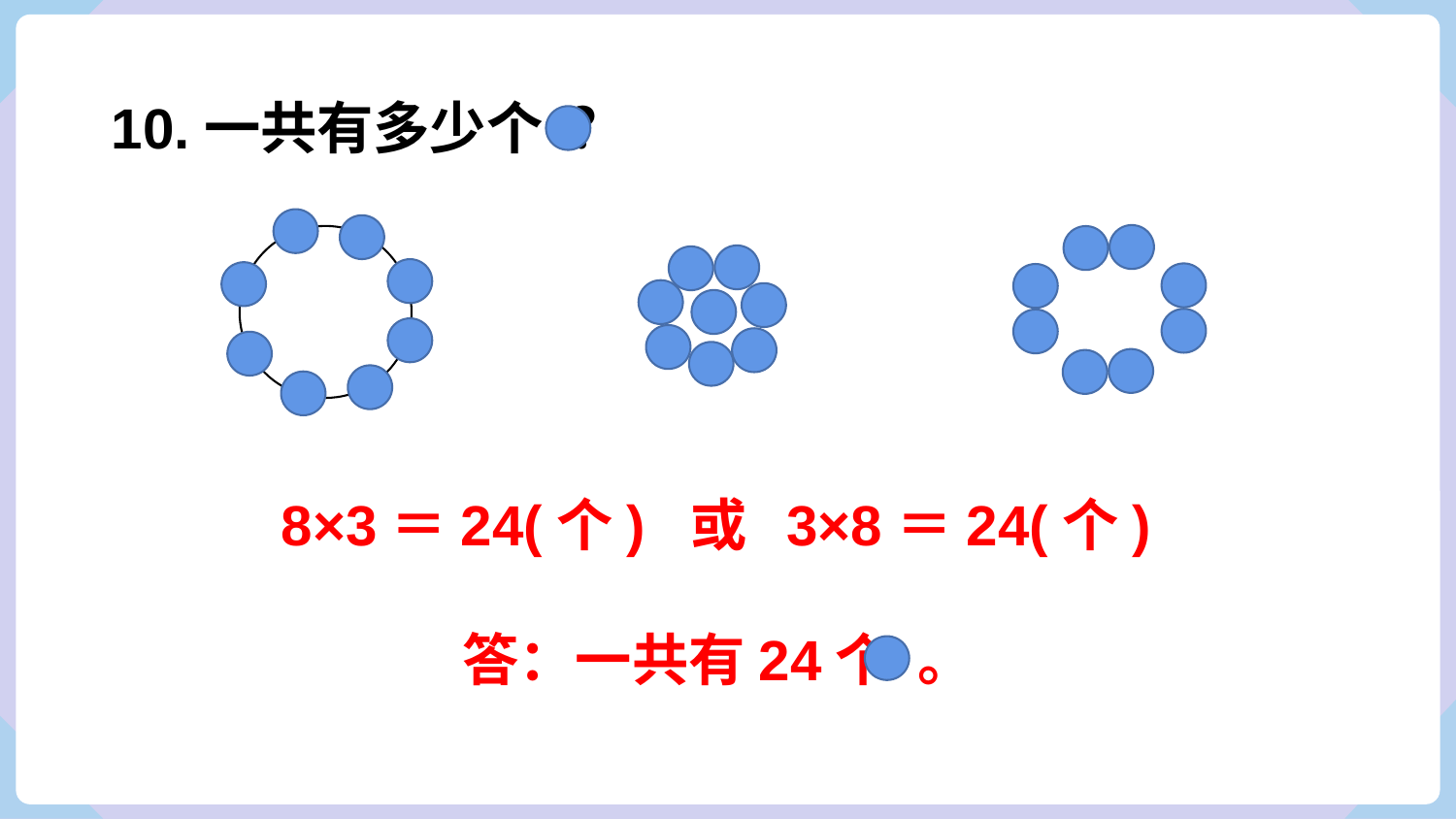

10.一共有多少个  ？

8×3＝24(个)  或  3×8＝24(个)
答：一共有24个  。